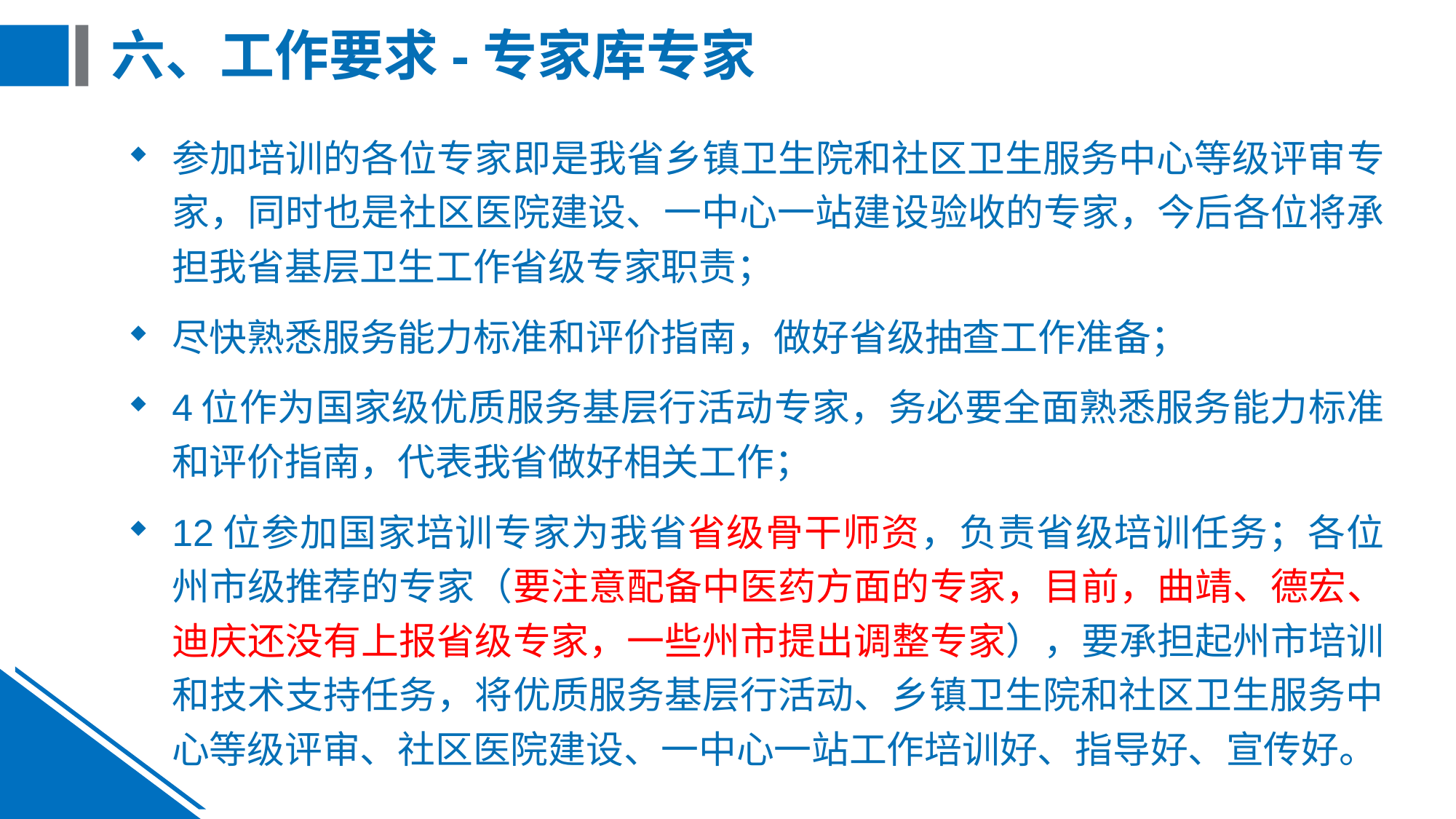

# 六、工作要求-专家库专家
参加培训的各位专家即是我省乡镇卫生院和社区卫生服务中心等级评审专家，同时也是社区医院建设、一中心一站建设验收的专家，今后各位将承担我省基层卫生工作省级专家职责；
尽快熟悉服务能力标准和评价指南，做好省级抽查工作准备；
4位作为国家级优质服务基层行活动专家，务必要全面熟悉服务能力标准和评价指南，代表我省做好相关工作；
12位参加国家培训专家为我省省级骨干师资，负责省级培训任务；各位州市级推荐的专家（要注意配备中医药方面的专家，目前，曲靖、德宏、迪庆还没有上报省级专家，一些州市提出调整专家），要承担起州市培训和技术支持任务，将优质服务基层行活动、乡镇卫生院和社区卫生服务中心等级评审、社区医院建设、一中心一站工作培训好、指导好、宣传好。